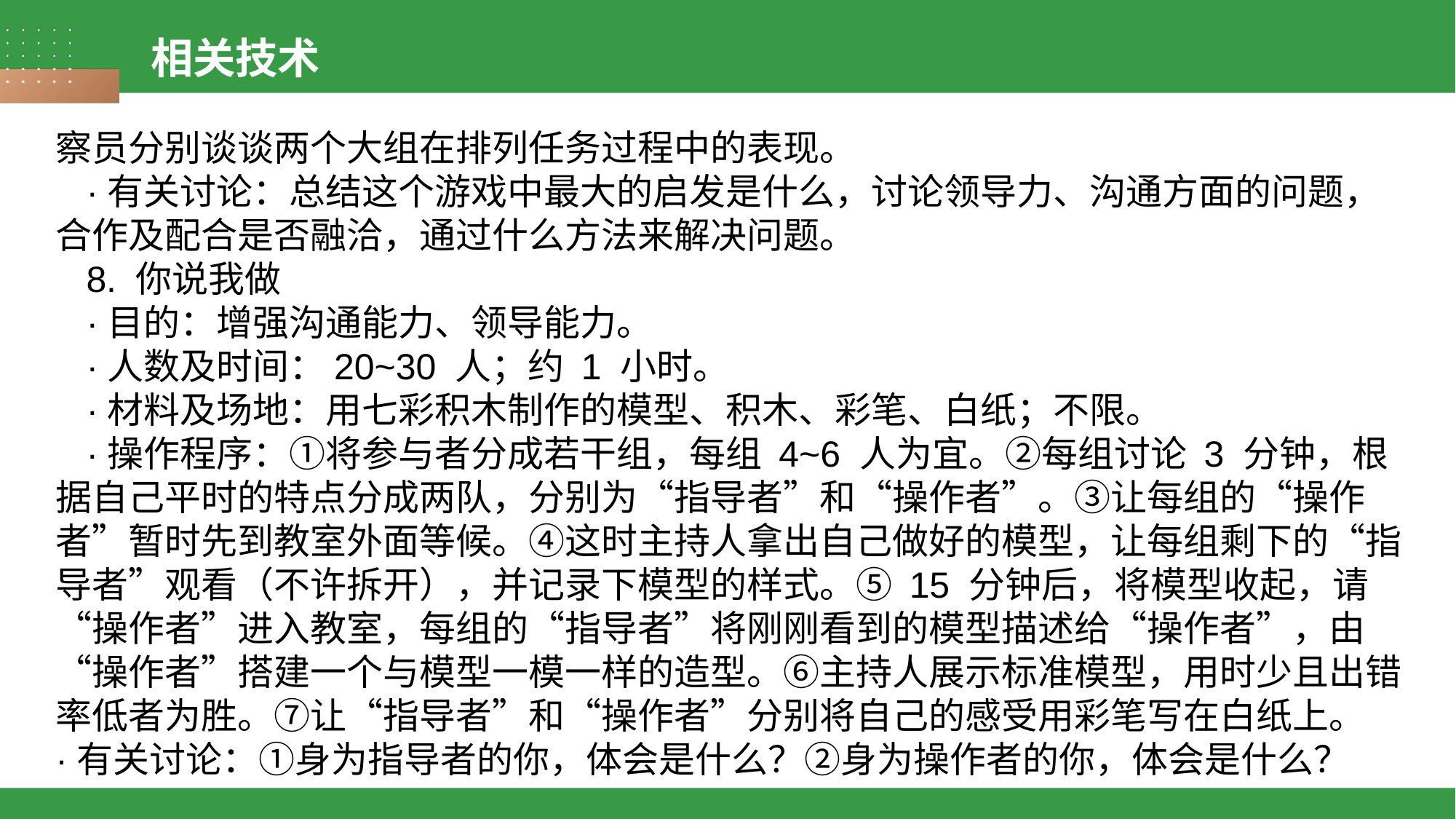

相关技术
察员分别谈谈两个大组在排列任务过程中的表现。
   ·有关讨论：总结这个游戏中最大的启发是什么，讨论领导力、沟通方面的问题，合作及配合是否融洽，通过什么方法来解决问题。
   8. 你说我做
   ·目的：增强沟通能力、领导能力。
   ·人数及时间：20~30 人；约 1 小时。
   ·材料及场地：用七彩积木制作的模型、积木、彩笔、白纸；不限。
   ·操作程序：①将参与者分成若干组，每组 4~6 人为宜。②每组讨论 3 分钟，根据自己平时的特点分成两队，分别为“指导者”和“操作者”。③让每组的“操作者”暂时先到教室外面等候。④这时主持人拿出自己做好的模型，让每组剩下的“指导者”观看（不许拆开），并记录下模型的样式。⑤ 15 分钟后，将模型收起，请“操作者”进入教室，每组的“指导者”将刚刚看到的模型描述给“操作者”，由“操作者”搭建一个与模型一模一样的造型。⑥主持人展示标准模型，用时少且出错率低者为胜。⑦让“指导者”和“操作者”分别将自己的感受用彩笔写在白纸上。
·有关讨论：①身为指导者的你，体会是什么？②身为操作者的你，体会是什么？